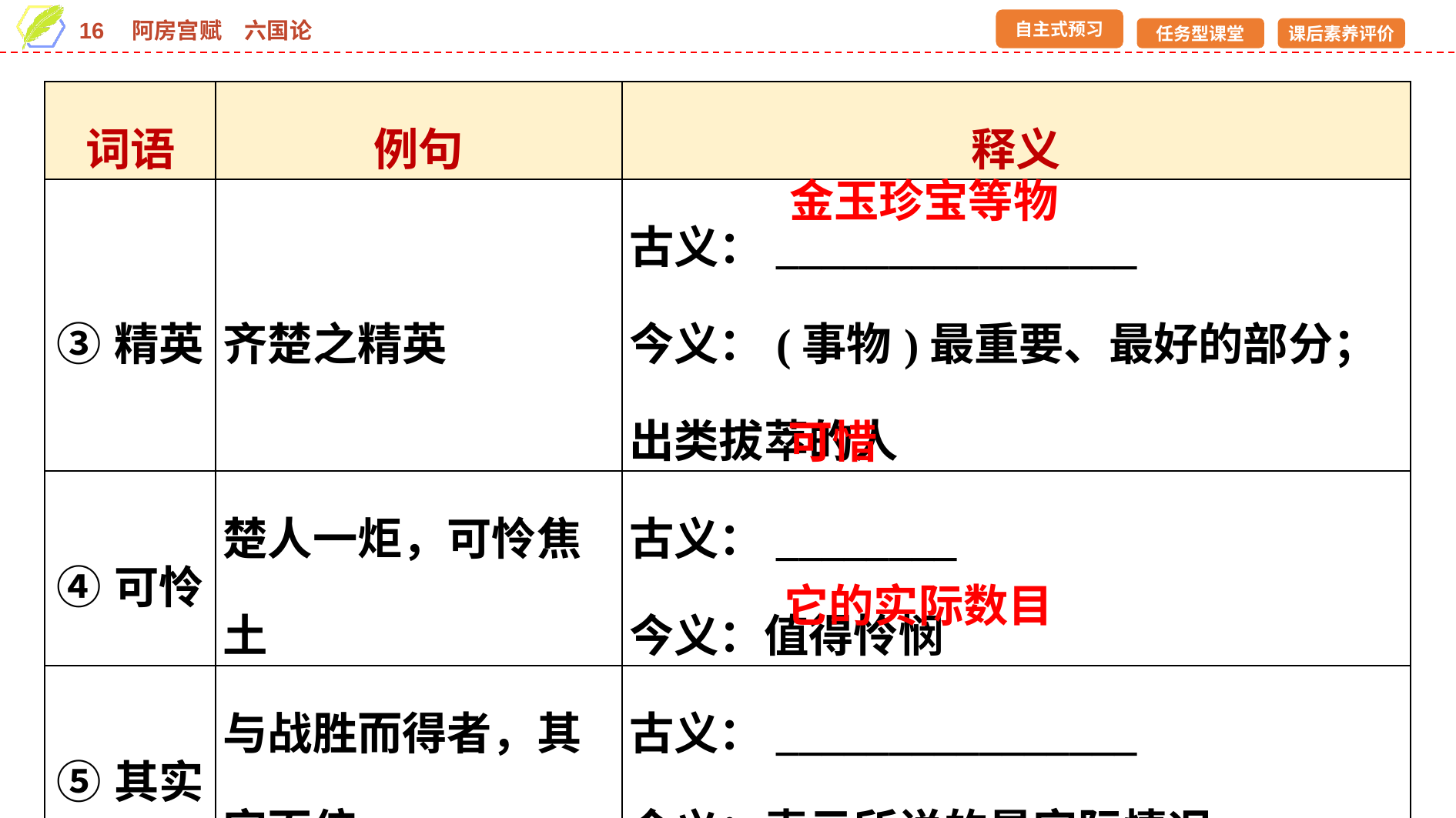

| 词语 | 例句 | 释义 |
| --- | --- | --- |
| ③精英 | 齐楚之精英 | 古义：\_\_\_\_\_\_\_\_\_\_\_\_\_\_\_\_ 今义：(事物)最重要、最好的部分；出类拔萃的人 |
| ④可怜 | 楚人一炬，可怜焦土 | 古义：\_\_\_\_\_\_\_\_ 今义：值得怜悯 |
| ⑤其实 | 与战胜而得者，其实百倍 | 古义：\_\_\_\_\_\_\_\_\_\_\_\_\_\_\_\_ 今义：表示所说的是实际情况 |
金玉珍宝等物
可惜
它的实际数目